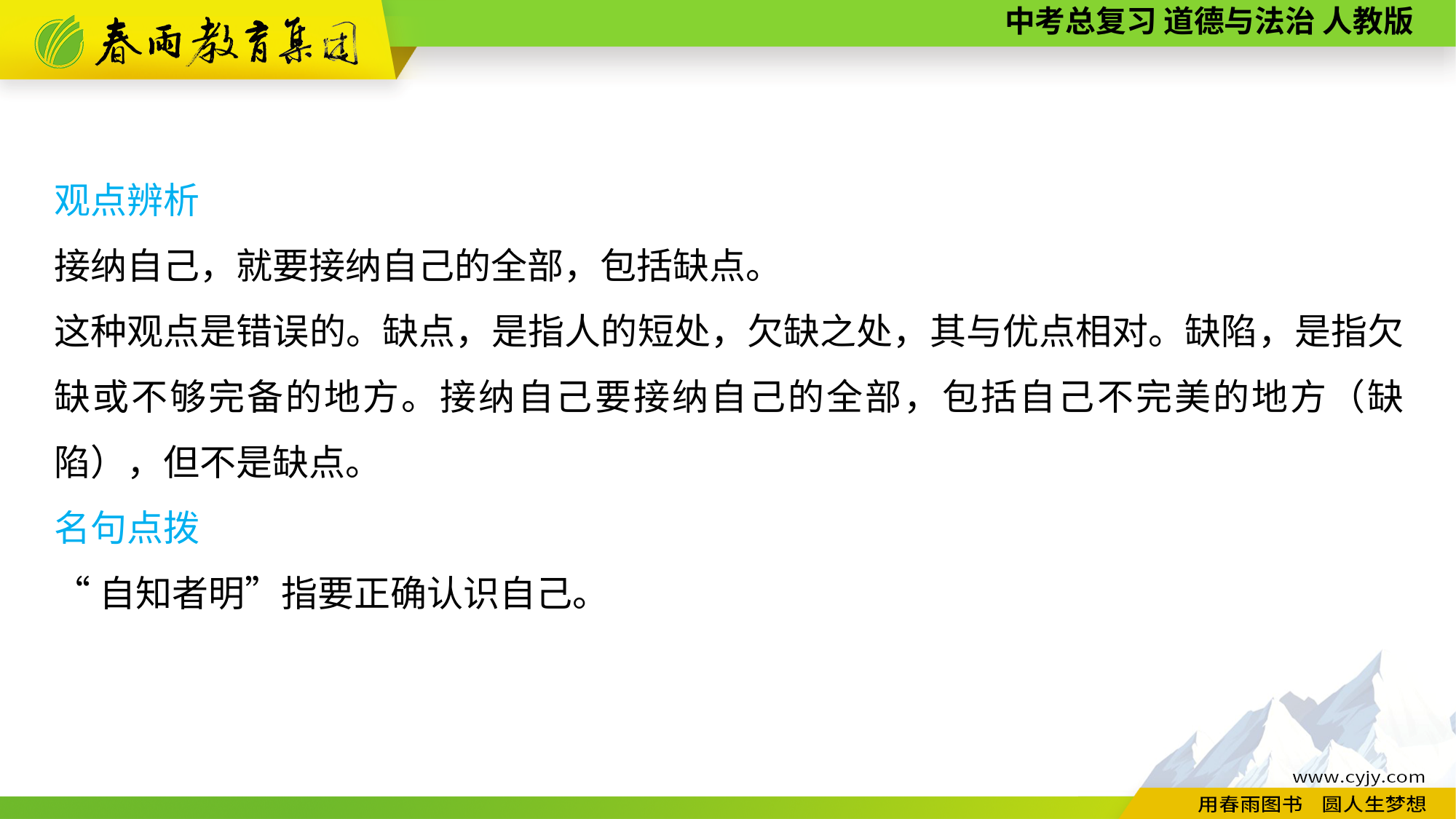

观点辨析
接纳自己，就要接纳自己的全部，包括缺点。
这种观点是错误的。缺点，是指人的短处，欠缺之处，其与优点相对。缺陷，是指欠缺或不够完备的地方。接纳自己要接纳自己的全部，包括自己不完美的地方（缺陷），但不是缺点。
名句点拨
“自知者明”指要正确认识自己。